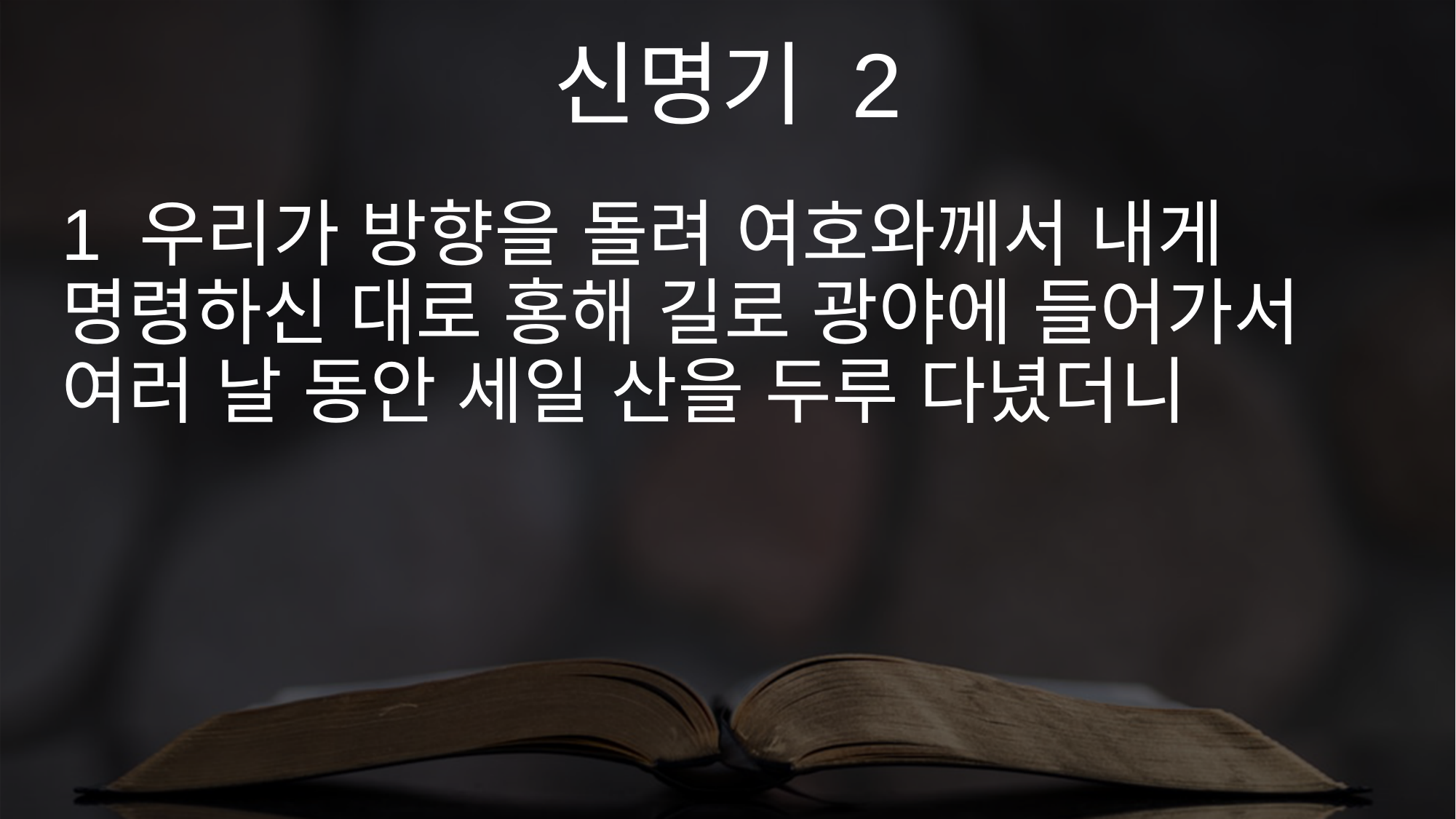

신명기 2
1 우리가 방향을 돌려 여호와께서 내게 명령하신 대로 홍해 길로 광야에 들어가서 여러 날 동안 세일 산을 두루 다녔더니